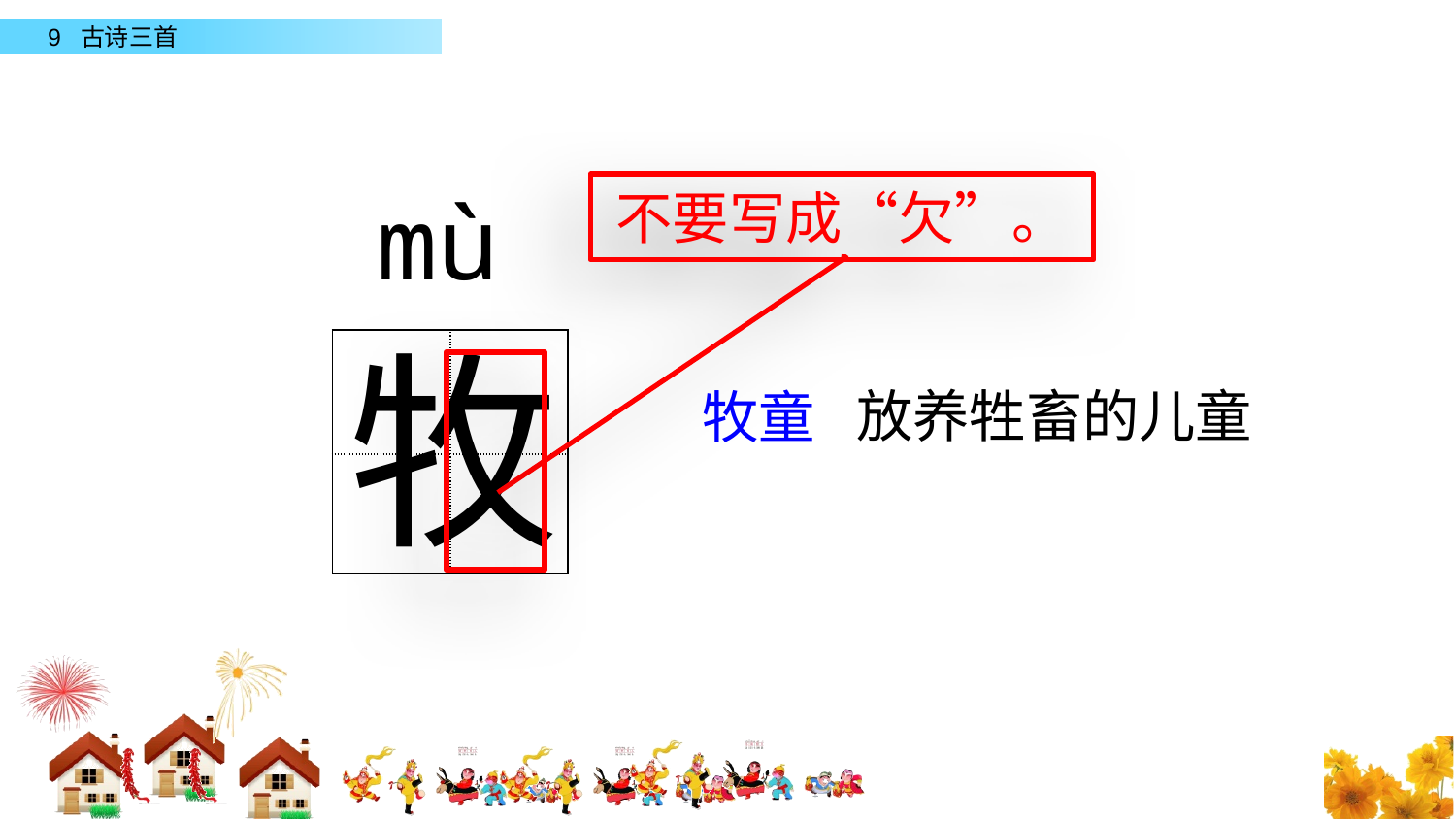

mù
不要写成“欠”。
牧
|  |  |
| --- | --- |
|  |  |

放养牲畜的儿童
牧童